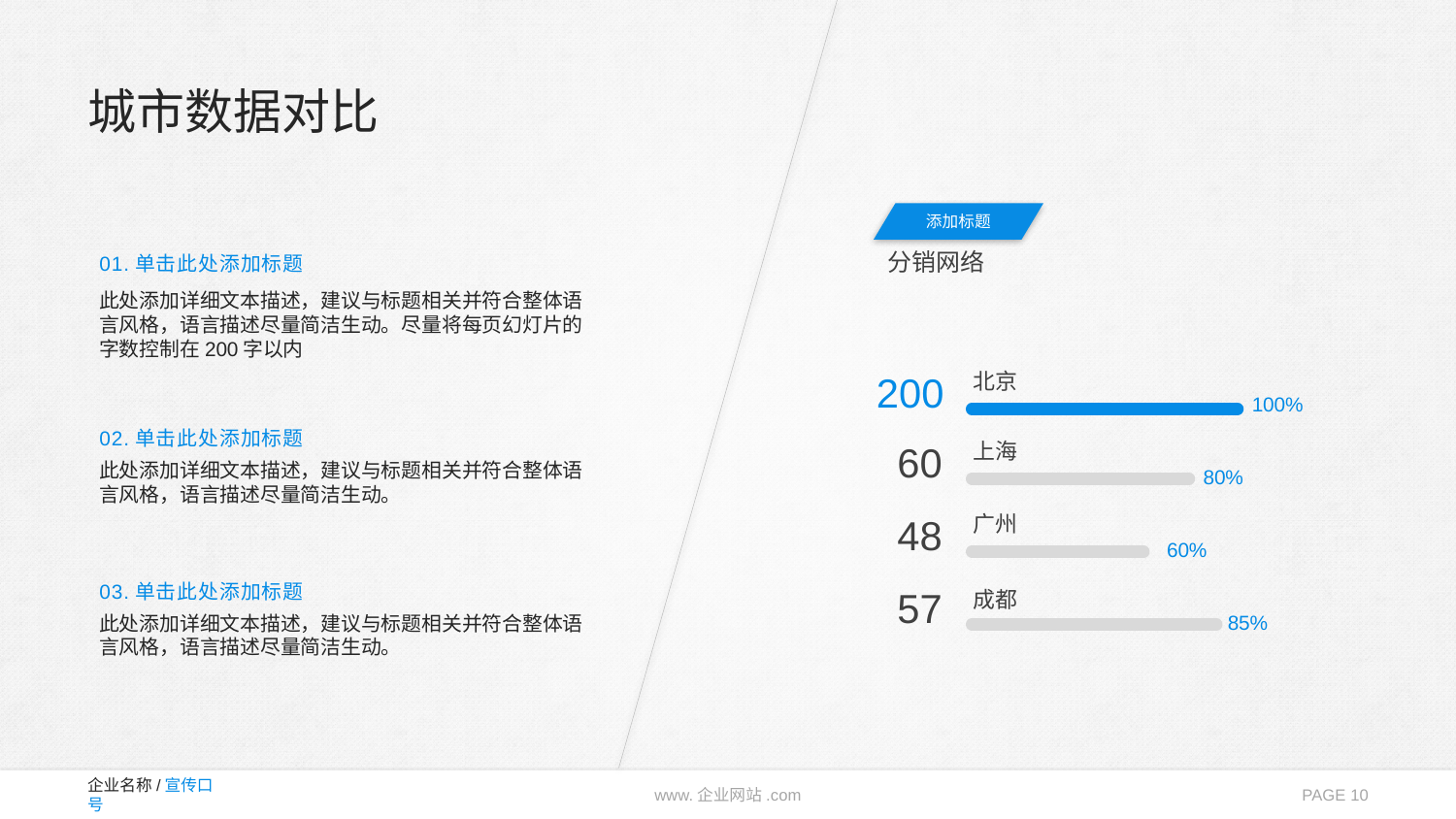

# 城市数据对比
添加标题
分销网络
01.单击此处添加标题

此处添加详细文本描述，建议与标题相关并符合整体语言风格，语言描述尽量简洁生动。尽量将每页幻灯片的字数控制在200字以内

200
北京
100%
02.单击此处添加标题

60
上海
此处添加详细文本描述，建议与标题相关并符合整体语言风格，语言描述尽量简洁生动。
80%
48
广州
60%
03.单击此处添加标题
57
成都
85%
此处添加详细文本描述，建议与标题相关并符合整体语言风格，语言描述尽量简洁生动。
PAGE 10
www.企业网站.com